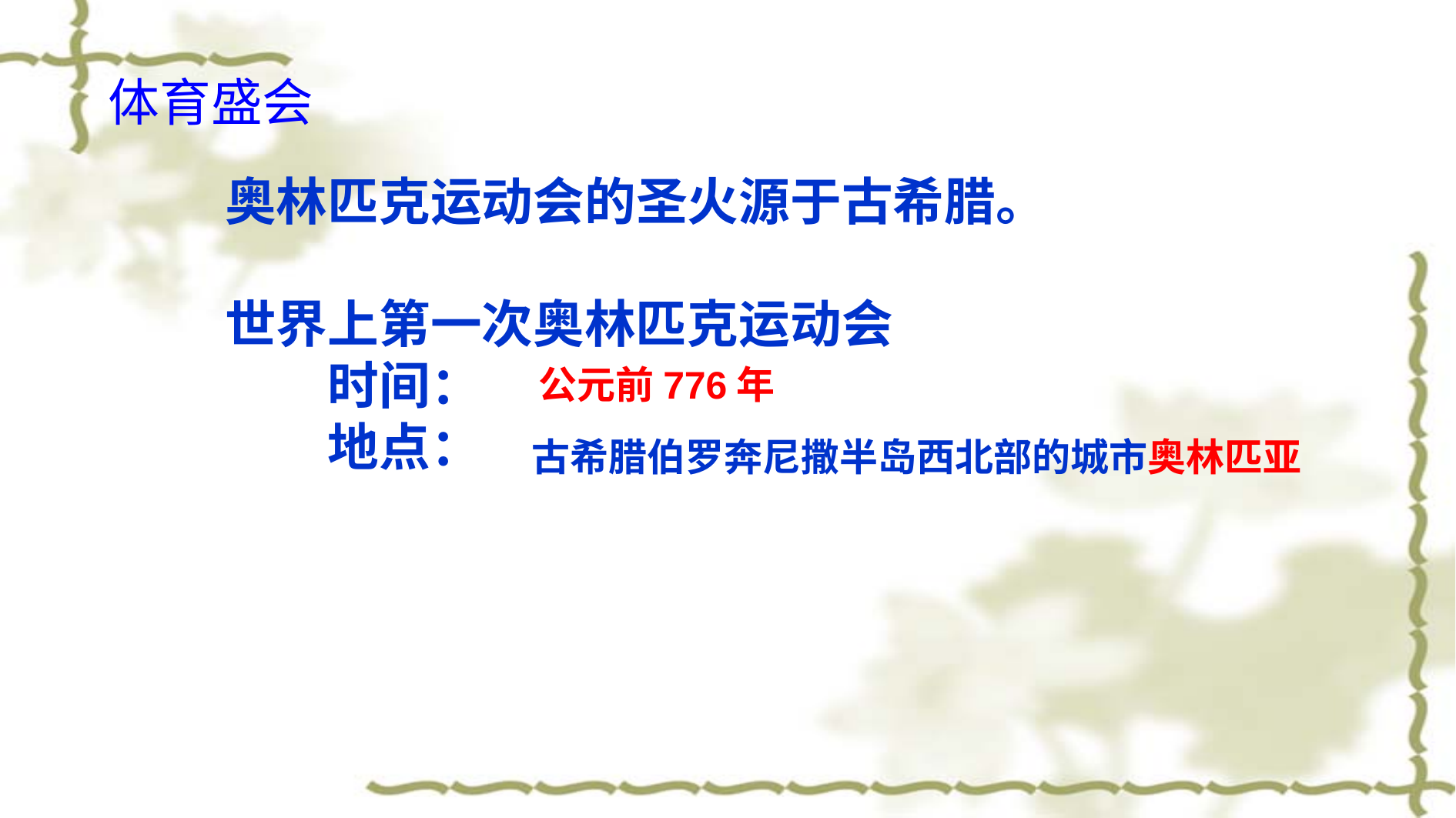

体育盛会
奥林匹克运动会的圣火源于古希腊。

世界上第一次奥林匹克运动会
　　时间：
　　地点：

公元前776年
古希腊伯罗奔尼撒半岛西北部的城市奥林匹亚